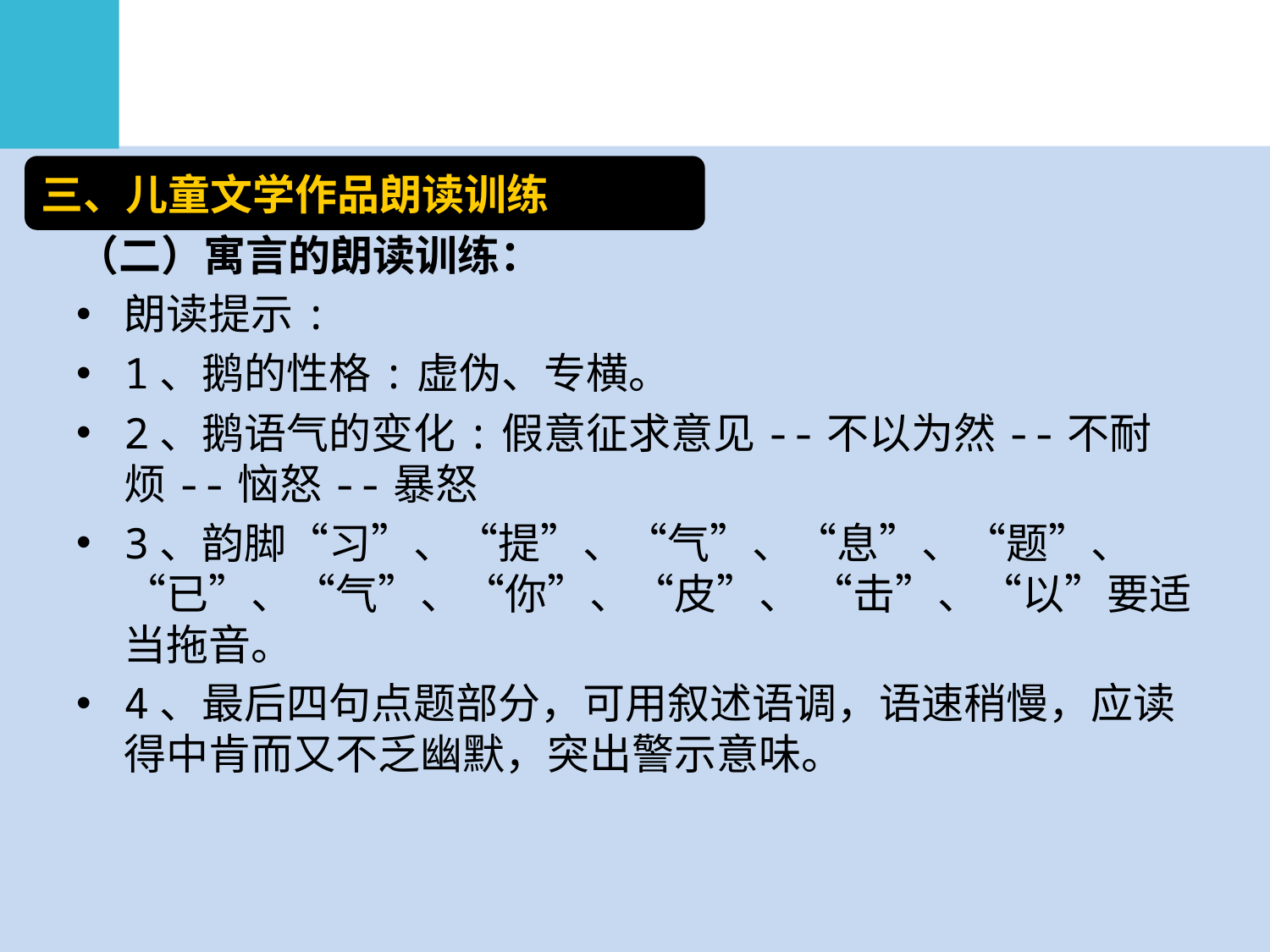

#

三、儿童文学作品朗读训练

（二）寓言的朗读训练：
朗读提示:
1、鹅的性格:虚伪、专横。
2、鹅语气的变化:假意征求意见--不以为然--不耐烦--恼怒--暴怒
3、韵脚“习”、“提”、“气”、“息”、“题”、“已”、“气”、“你”、“皮”、 “击”、“以”要适当拖音。
4、最后四句点题部分，可用叙述语调，语速稍慢，应读得中肯而又不乏幽默，突出警示意味。